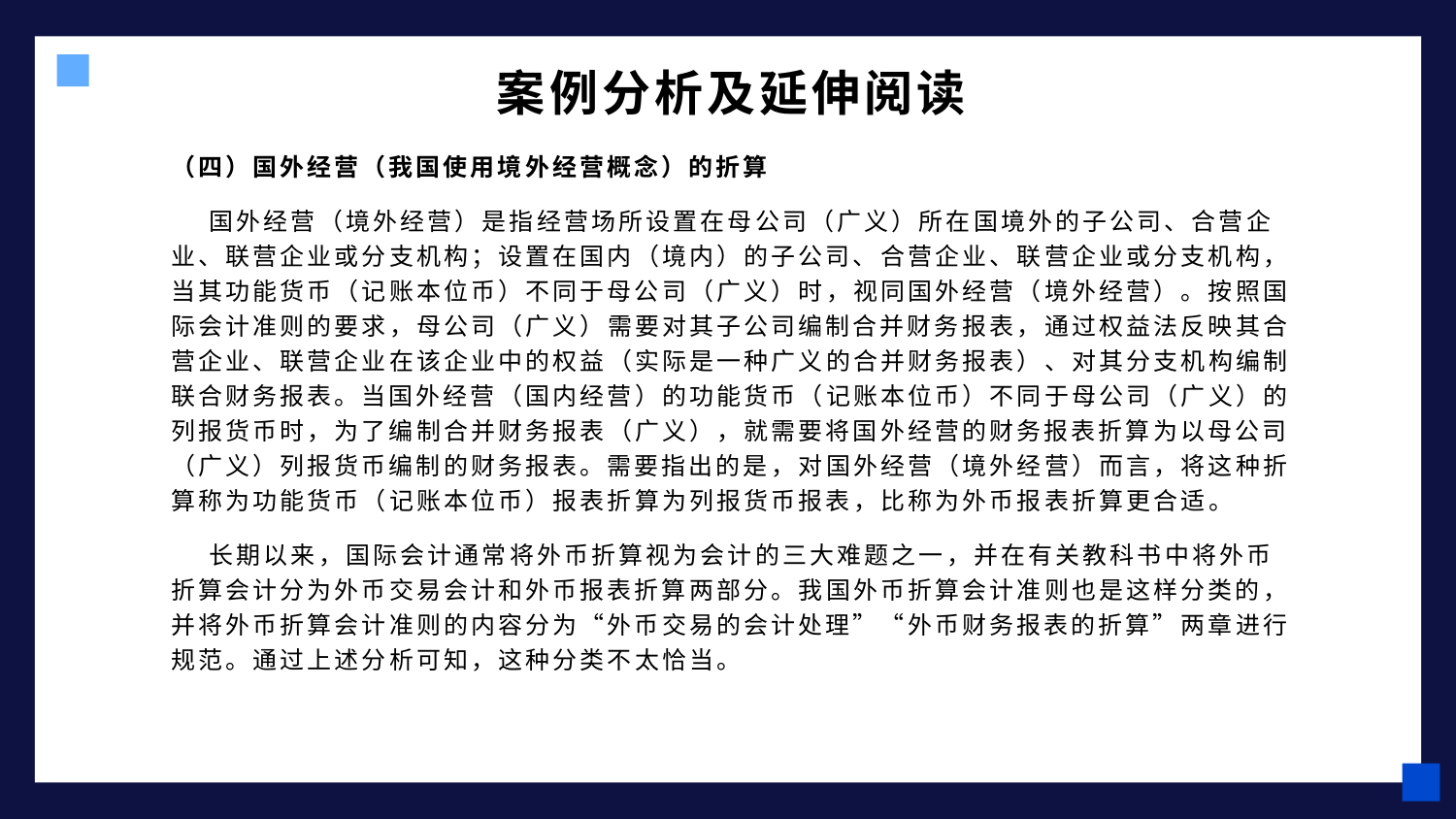

# 案例分析及延伸阅读
（四）国外经营（我国使用境外经营概念）的折算
国外经营（境外经营）是指经营场所设置在母公司（广义）所在国境外的子公司、合营企业、联营企业或分支机构；设置在国内（境内）的子公司、合营企业、联营企业或分支机构，当其功能货币（记账本位币）不同于母公司（广义）时，视同国外经营（境外经营）。按照国际会计准则的要求，母公司（广义）需要对其子公司编制合并财务报表，通过权益法反映其合营企业、联营企业在该企业中的权益（实际是一种广义的合并财务报表）、对其分支机构编制联合财务报表。当国外经营（国内经营）的功能货币（记账本位币）不同于母公司（广义）的列报货币时，为了编制合并财务报表（广义），就需要将国外经营的财务报表折算为以母公司（广义）列报货币编制的财务报表。需要指出的是，对国外经营（境外经营）而言，将这种折算称为功能货币（记账本位币）报表折算为列报货币报表，比称为外币报表折算更合适。
长期以来，国际会计通常将外币折算视为会计的三大难题之一，并在有关教科书中将外币折算会计分为外币交易会计和外币报表折算两部分。我国外币折算会计准则也是这样分类的，并将外币折算会计准则的内容分为“外币交易的会计处理”“外币财务报表的折算”两章进行规范。通过上述分析可知，这种分类不太恰当。